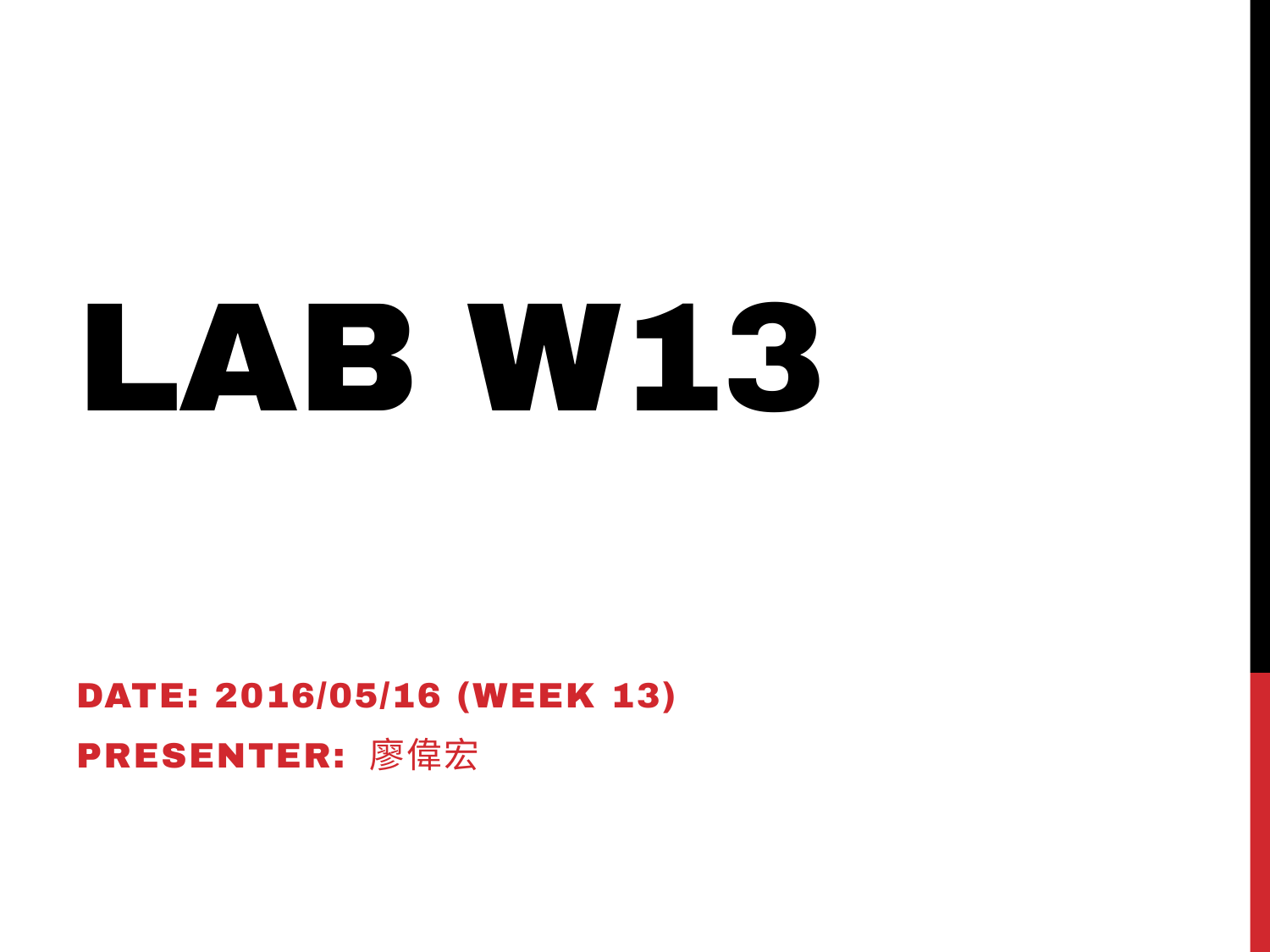

# Lab W13
Date: 2016/05/16 (week 13)
Presenter: 廖偉宏